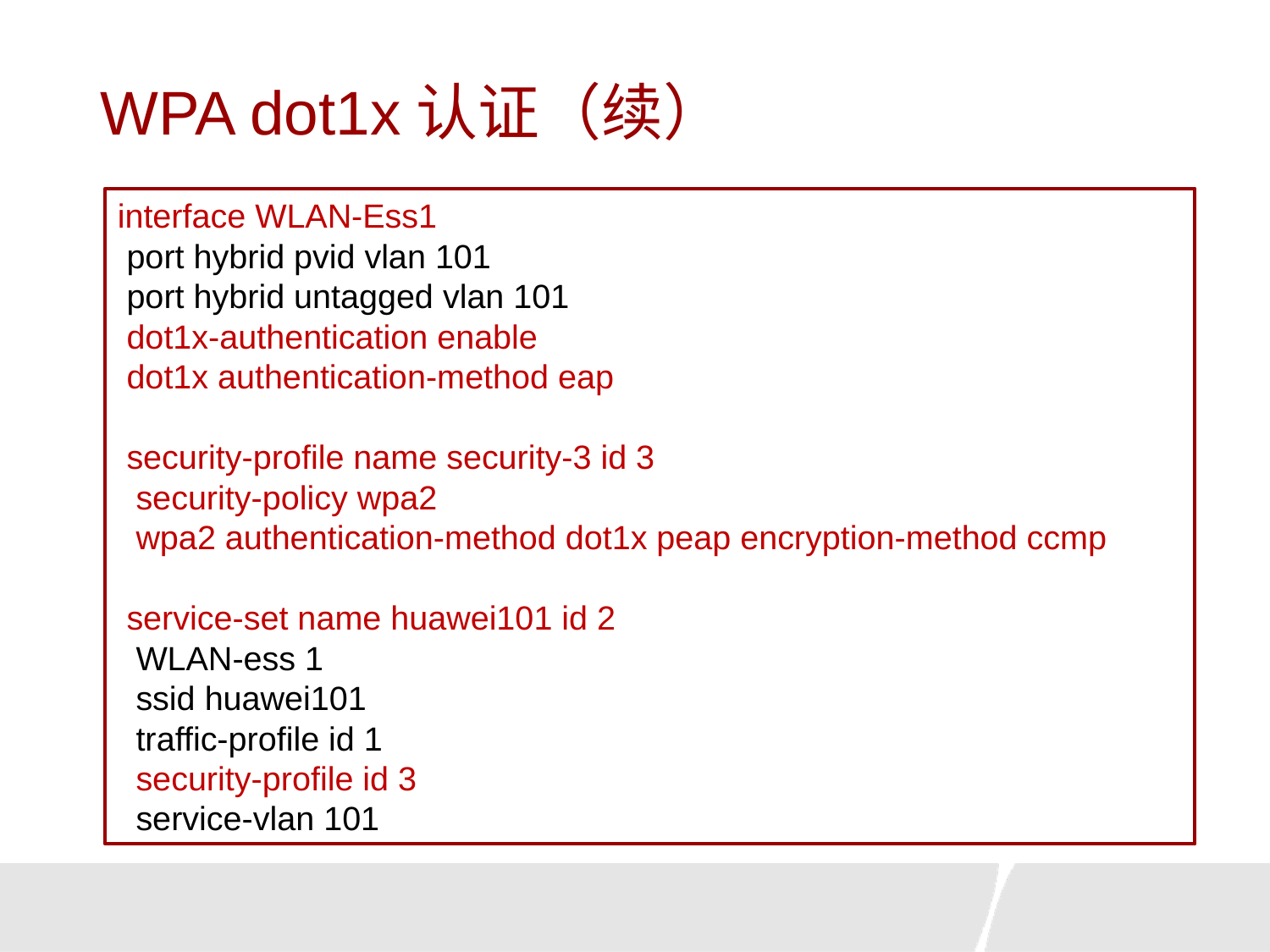

# WPA dot1x认证（续）
interface WLAN-Ess1
 port hybrid pvid vlan 101
 port hybrid untagged vlan 101
 dot1x-authentication enable
 dot1x authentication-method eap

 security-profile name security-3 id 3
  security-policy wpa2
  wpa2 authentication-method dot1x peap encryption-method ccmp

 service-set name huawei101 id 2
  WLAN-ess 1
  ssid huawei101
  traffic-profile id 1
  security-profile id 3
  service-vlan 101